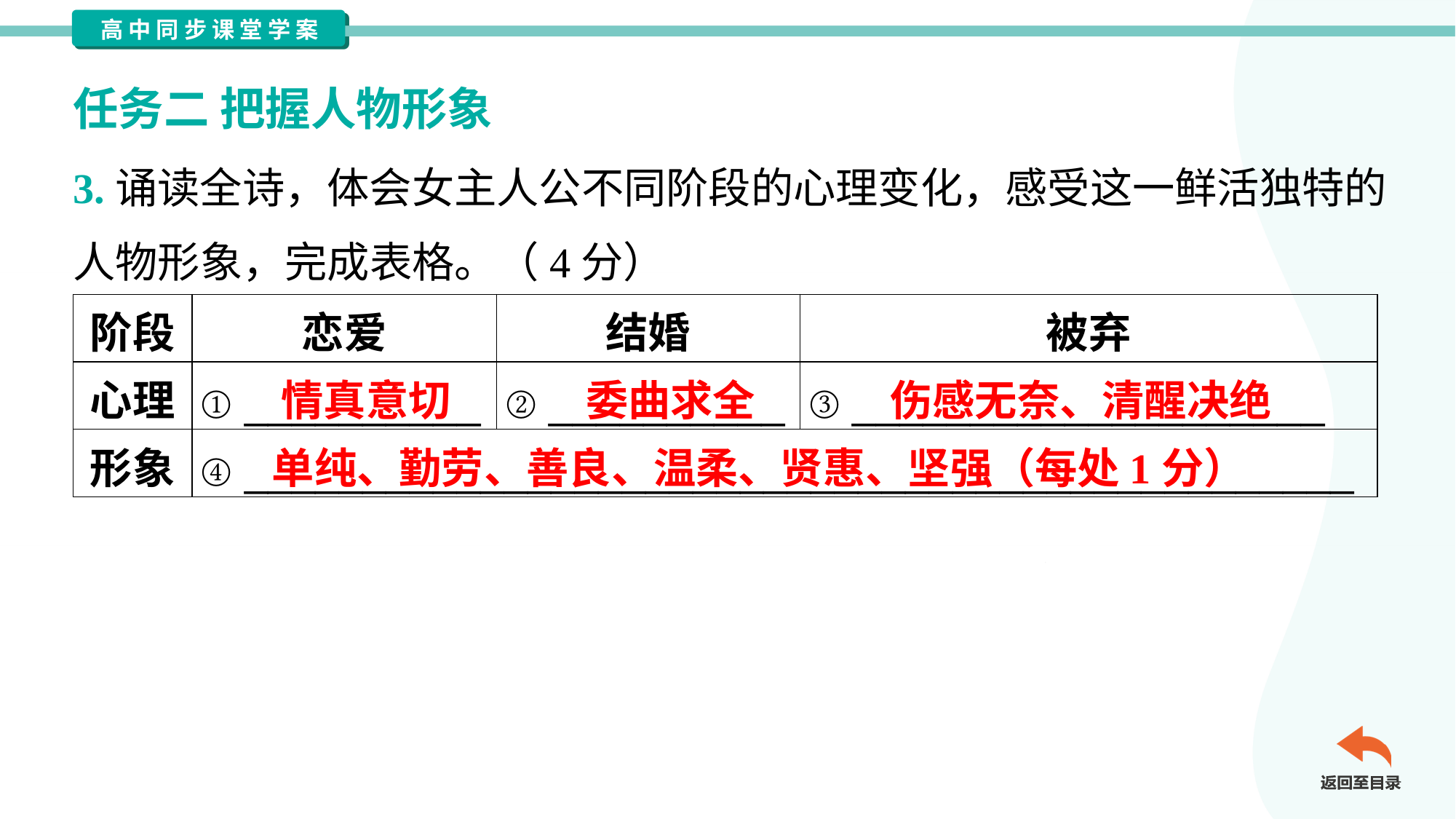

任务二 把握人物形象
3.诵读全诗，体会女主人公不同阶段的心理变化，感受这一鲜活独特的
人物形象，完成表格。（4分）
| 阶段 | 恋爱 | 结婚 | 被弃 |
| --- | --- | --- | --- |
| 心理 | ① \_\_\_\_\_\_\_\_\_\_ | ② \_\_\_\_\_\_\_\_\_\_ | ③ \_\_\_\_\_\_\_\_\_\_\_\_\_\_\_\_\_\_\_\_ |
| 形象 | ④ \_\_\_\_\_\_\_\_\_\_\_\_\_\_\_\_\_\_\_\_\_\_\_\_\_\_\_\_\_\_\_\_\_\_\_\_\_\_\_\_\_\_\_\_\_\_\_ |  |  |
情真意切
委曲求全
伤感无奈、清醒决绝
单纯、勤劳、善良、温柔、贤惠、坚强（每处1分）